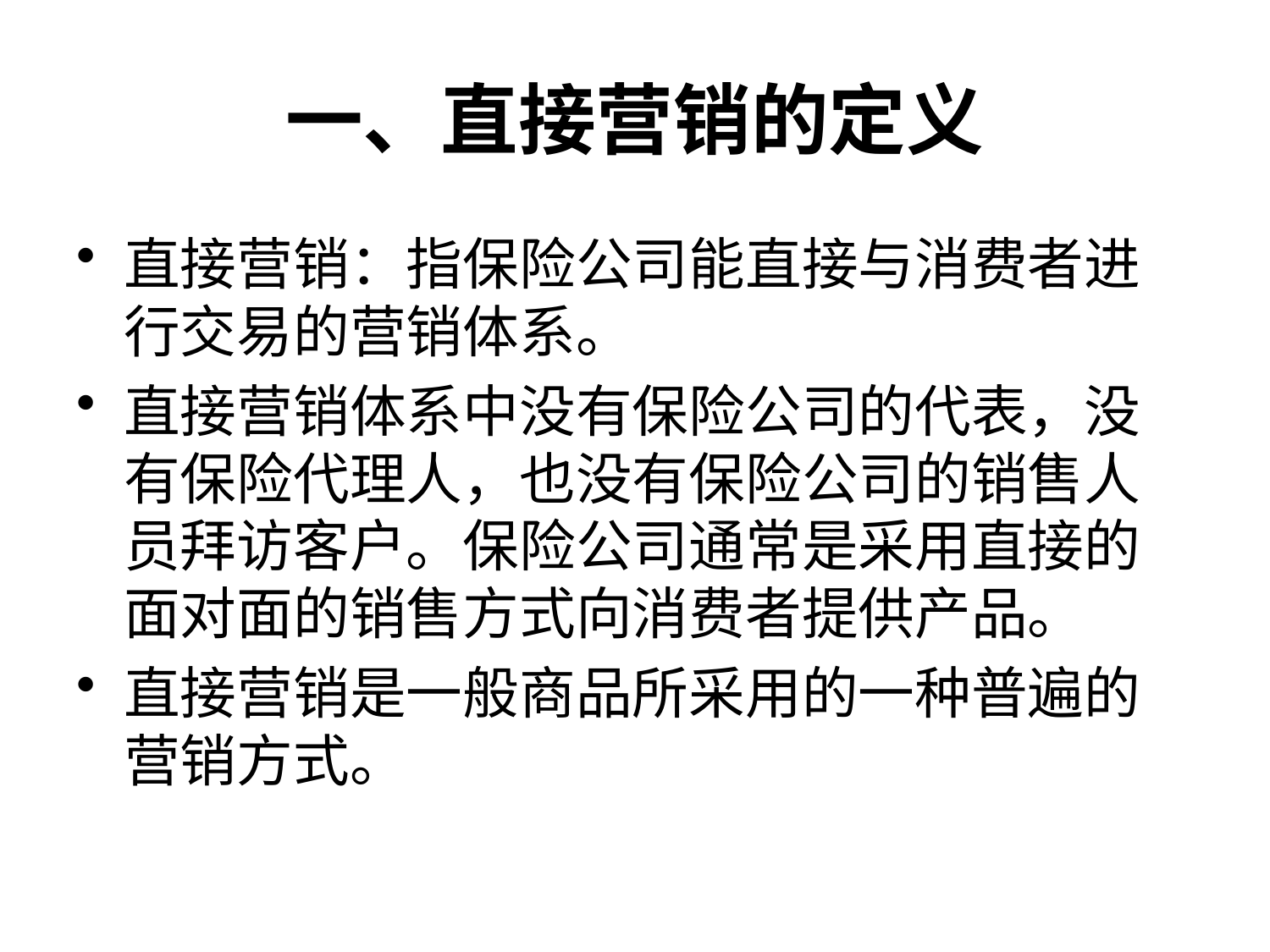

# 一、直接营销的定义
直接营销：指保险公司能直接与消费者进行交易的营销体系。
直接营销体系中没有保险公司的代表，没有保险代理人，也没有保险公司的销售人员拜访客户。保险公司通常是采用直接的面对面的销售方式向消费者提供产品。
直接营销是一般商品所采用的一种普遍的营销方式。